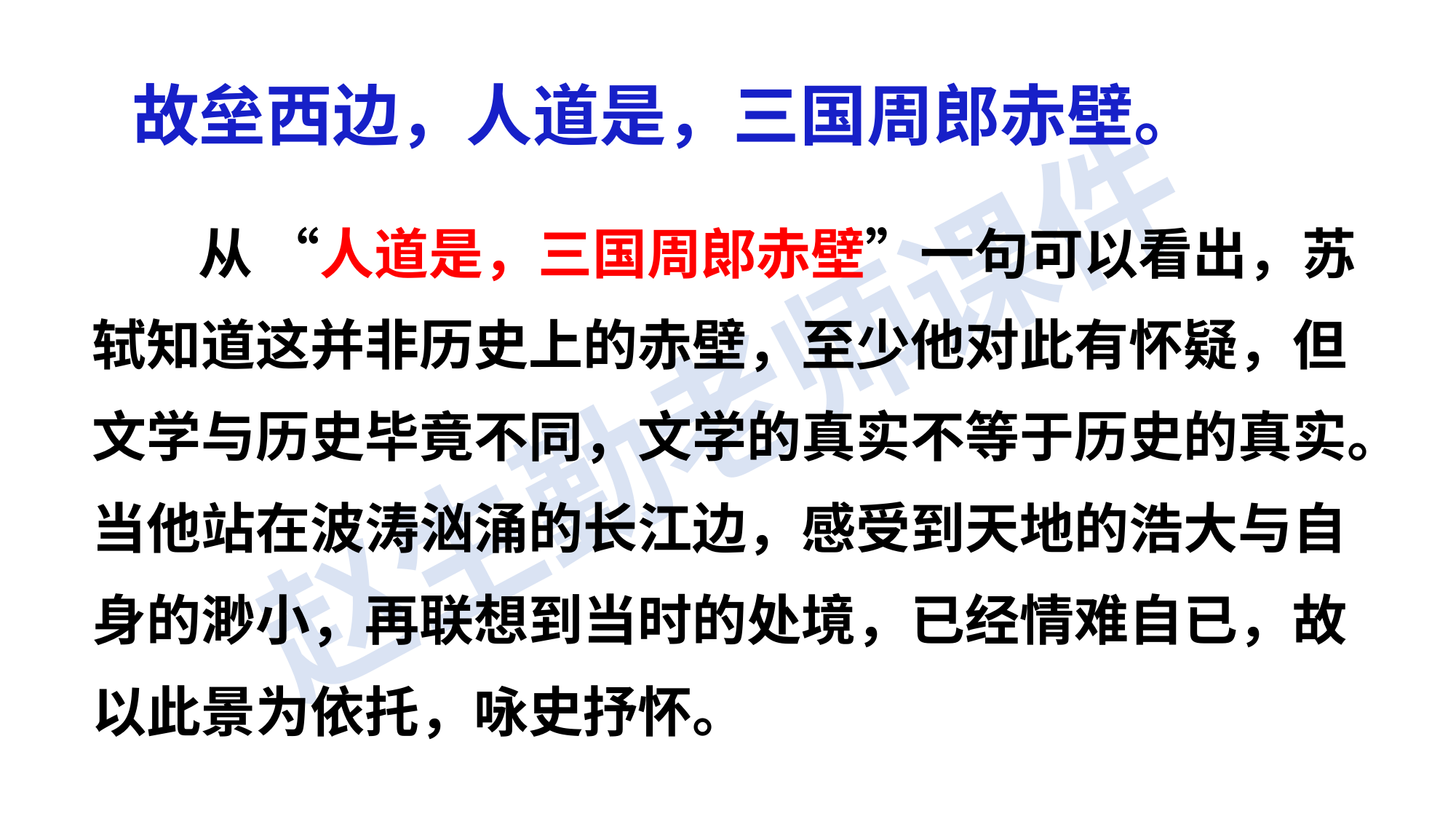

故垒西边，人道是，三国周郎赤壁。
          从 “人道是，三国周郞赤壁”一句可以看出，苏轼知道这并非历史上的赤壁，至少他对此有怀疑，但文学与历史毕竟不同，文学的真实不等于历史的真实。当他站在波涛汹涌的长江边，感受到天地的浩大与自身的渺小，再联想到当时的处境，已经情难自已，故以此景为依托，咏史抒怀。